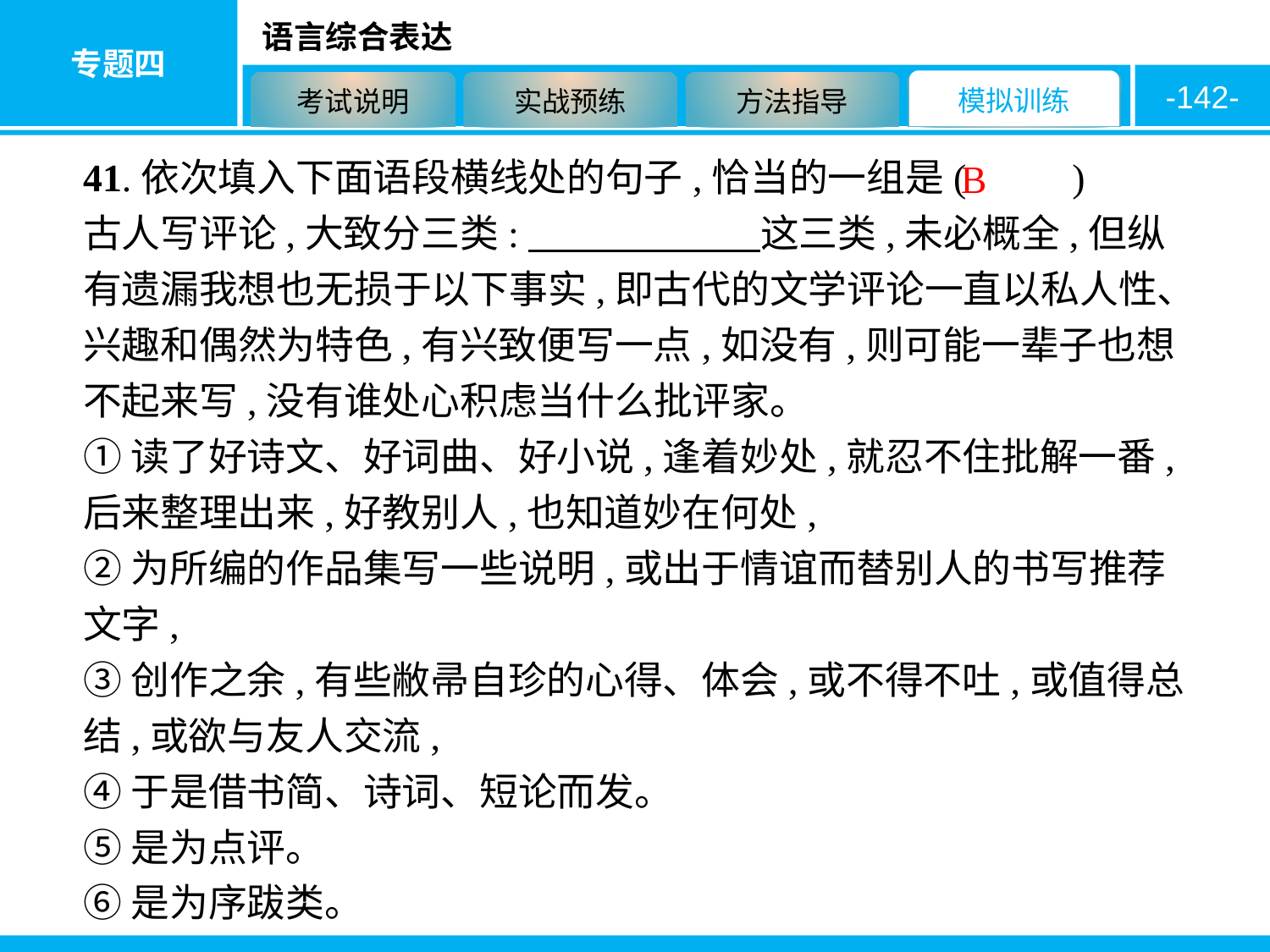

-142-
41.依次填入下面语段横线处的句子,恰当的一组是( 　　)
古人写评论,大致分三类:　　　　　　这三类,未必概全,但纵有遗漏我想也无损于以下事实,即古代的文学评论一直以私人性、兴趣和偶然为特色,有兴致便写一点,如没有,则可能一辈子也想不起来写,没有谁处心积虑当什么批评家。
①读了好诗文、好词曲、好小说,逢着妙处,就忍不住批解一番,后来整理出来,好教别人,也知道妙在何处,
②为所编的作品集写一些说明,或出于情谊而替别人的书写推荐文字,
③创作之余,有些敝帚自珍的心得、体会,或不得不吐,或值得总结,或欲与友人交流,
④于是借书简、诗词、短论而发。
⑤是为点评。
⑥是为序跋类。
B